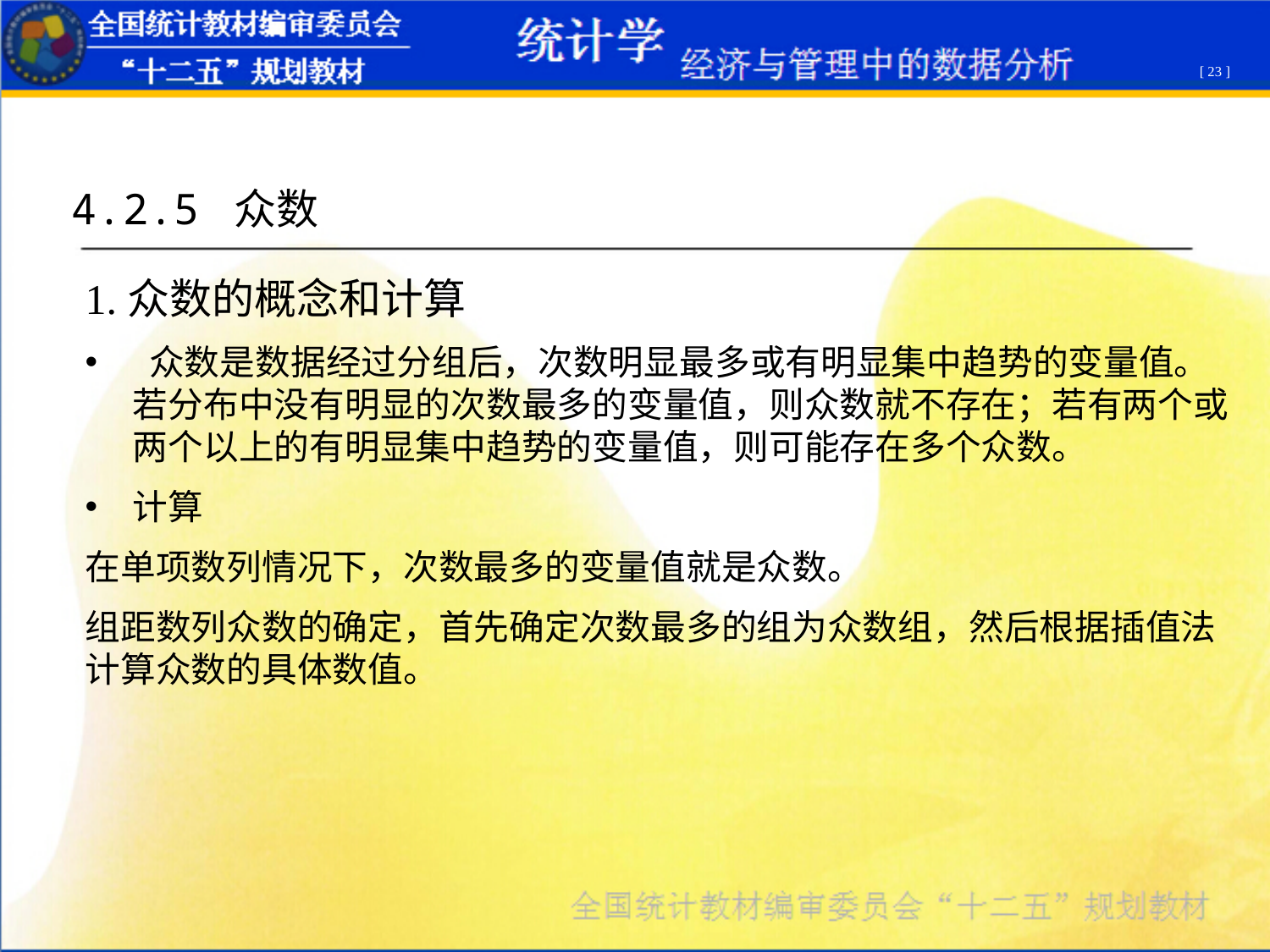

[ 23 ]
4.2.5 众数
1.众数的概念和计算
 众数是数据经过分组后，次数明显最多或有明显集中趋势的变量值。若分布中没有明显的次数最多的变量值，则众数就不存在；若有两个或两个以上的有明显集中趋势的变量值，则可能存在多个众数。
计算
在单项数列情况下，次数最多的变量值就是众数。
组距数列众数的确定，首先确定次数最多的组为众数组，然后根据插值法计算众数的具体数值。